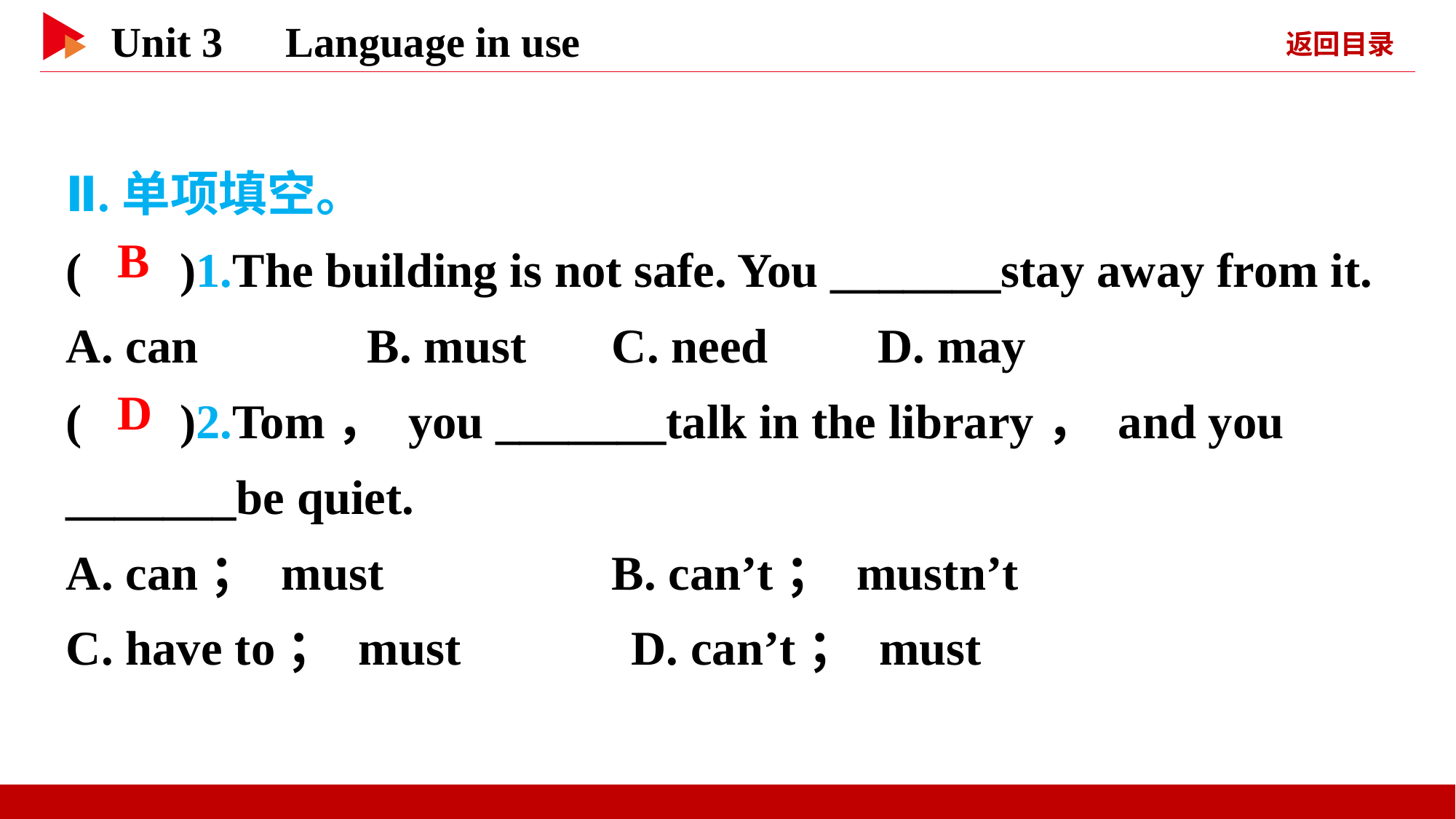

Ⅱ.单项填空。
(        )1.The building is not safe. You _______stay away from it.
A. can　　　B. must	C. need         D. may
(        )2.Tom， you _______talk in the library， and you _______be quiet.
A. can； must               	B. can’t； mustn’t
C. have to； must              D. can’t； must
   B
   D